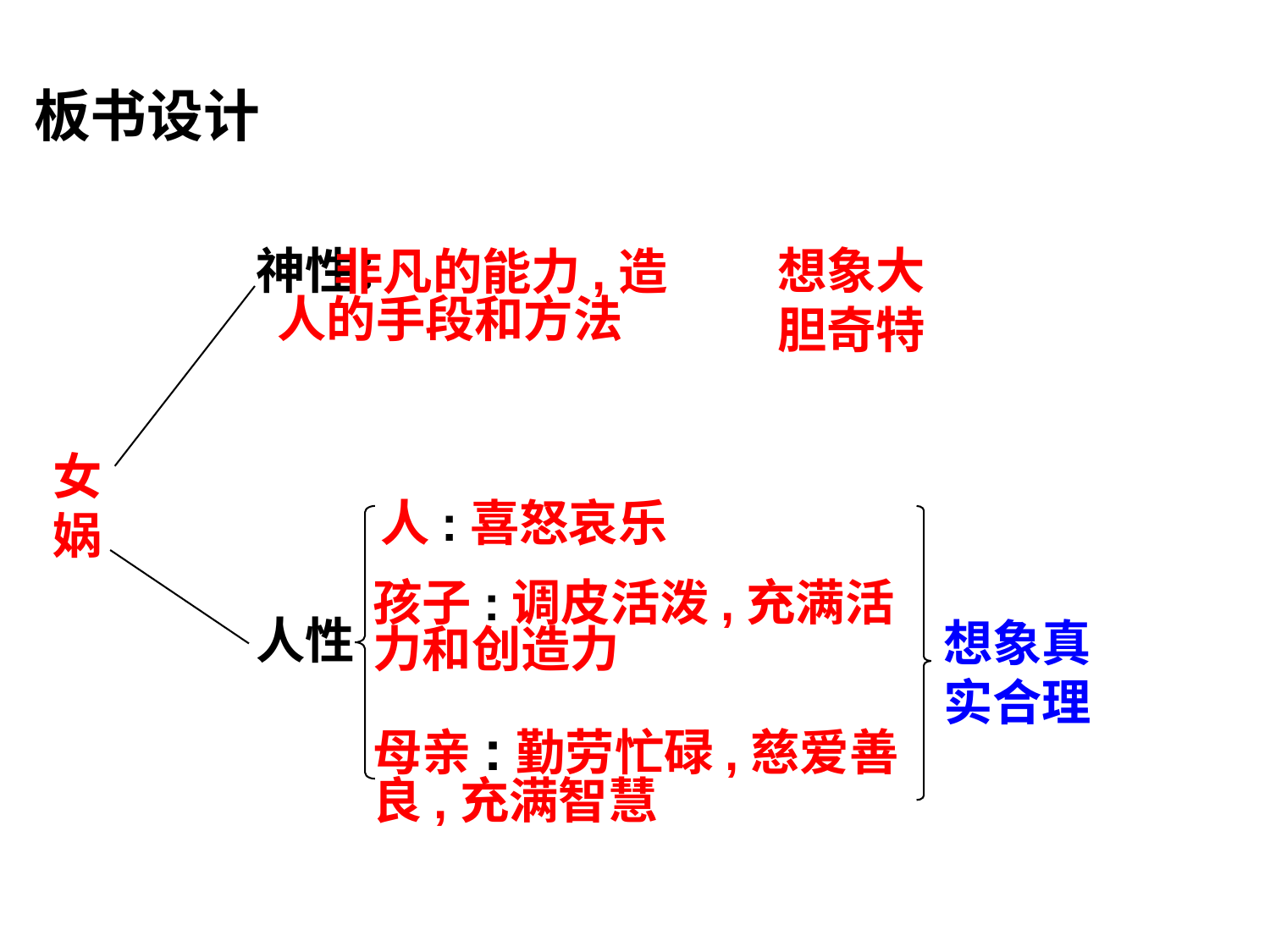

板书设计
神性：
想象大胆奇特
    非凡的能力,造人的手段和方法
女
娲
人:喜怒哀乐

孩子:调皮活泼,充满活力和创造力
人性
想象真实合理
母亲:勤劳忙碌,慈爱善良,充满智慧